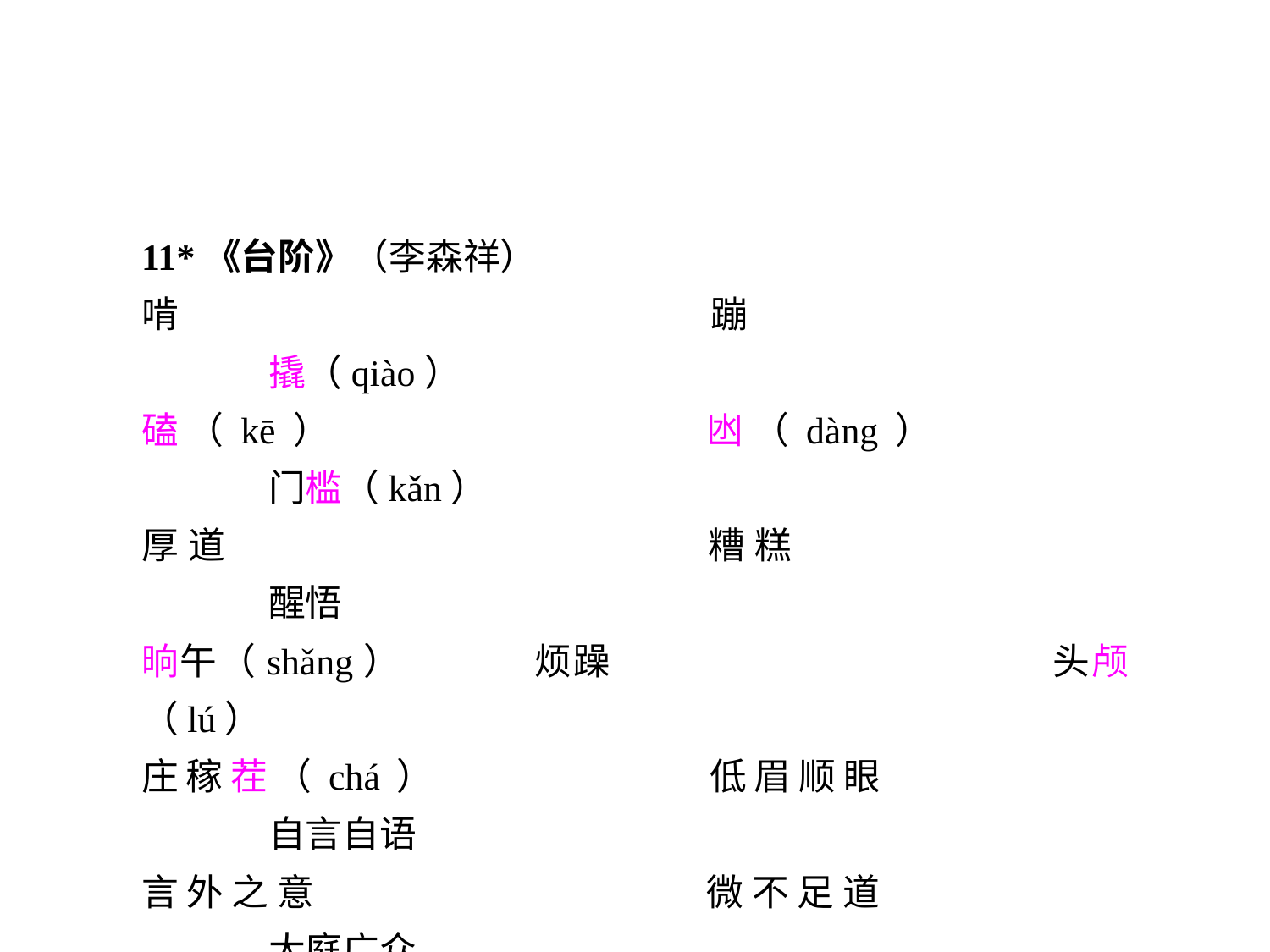

11*《台阶》（李森祥）
啃				蹦				撬（qiào）
磕（kē）			凼（dàng）			门槛（kǎn）
厚道				糟糕				醒悟
晌午（shǎng）		烦躁				头颅（lú）
庄稼茬（chá）		低眉顺眼			自言自语
言外之意			微不足道			大庭广众
12《卖油翁》（欧阳修）
睨（nì）			颔（hàn）			自矜（jīn）
家圃（pǔ）			忿然（fèn）		酌油（zhuó）